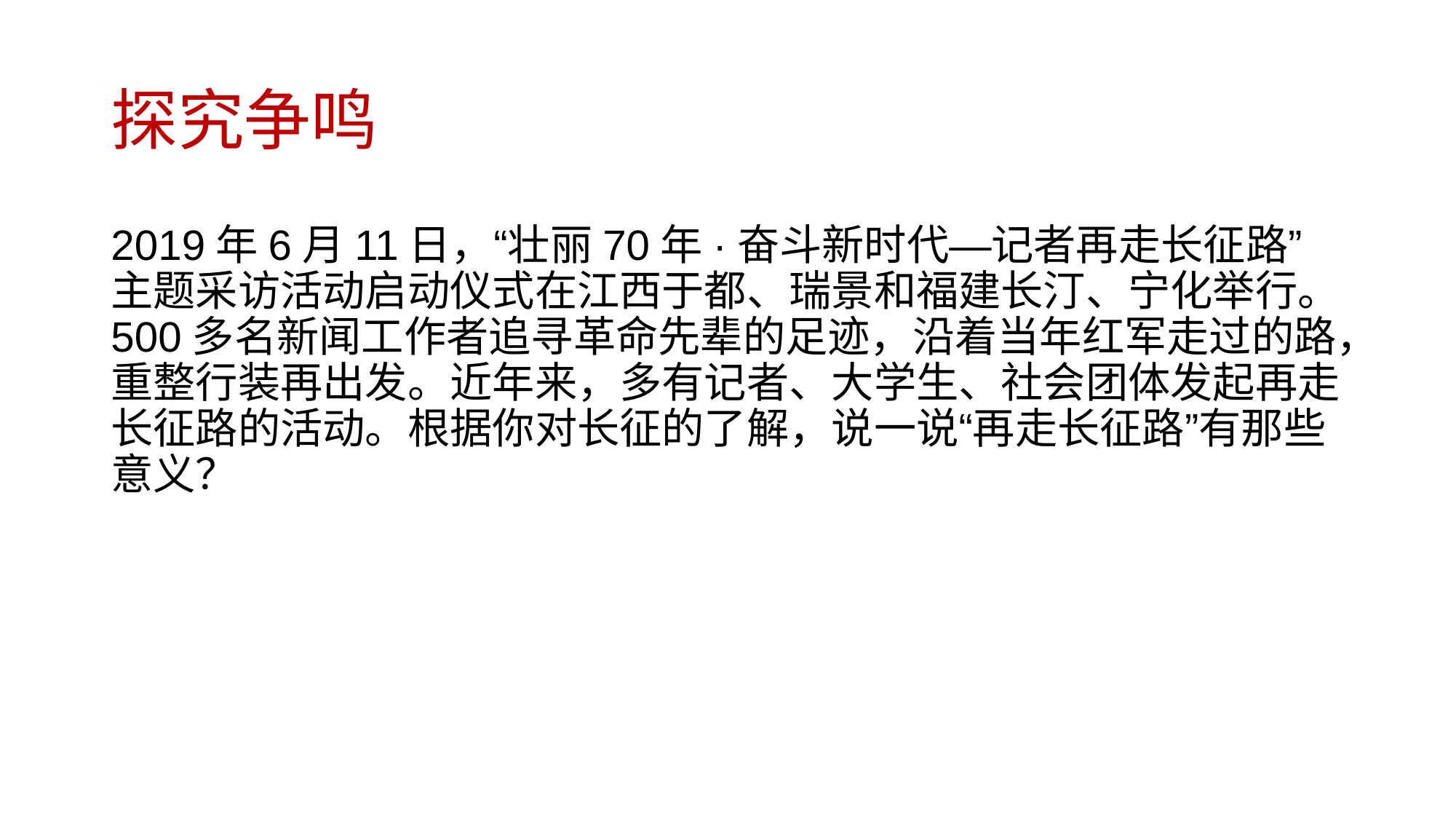

# 探究争鸣
2019年6月11日，“壮丽70年·奋斗新时代—记者再走长征路”主题采访活动启动仪式在江西于都、瑞景和福建长汀、宁化举行。500多名新闻工作者追寻革命先辈的足迹，沿着当年红军走过的路，重整行装再出发。近年来，多有记者、大学生、社会团体发起再走长征路的活动。根据你对长征的了解，说一说“再走长征路”有那些意义？